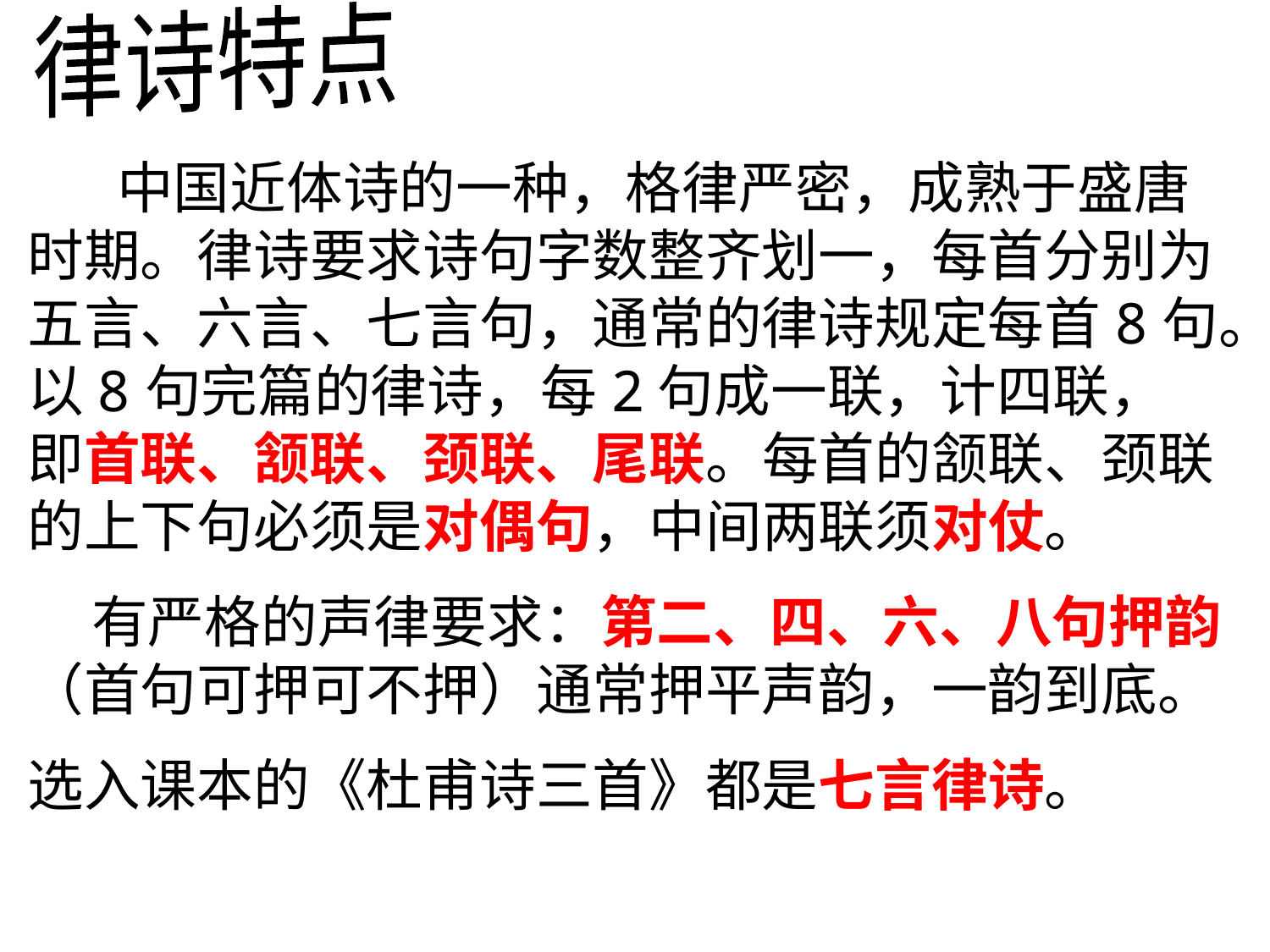

律诗特点
      中国近体诗的一种，格律严密，成熟于盛唐时期。律诗要求诗句字数整齐划一，每首分别为五言、六言、七言句，通常的律诗规定每首8句。以8句完篇的律诗，每2句成一联，计四联，即首联、颔联、颈联、尾联。每首的颔联、颈联的上下句必须是对偶句，中间两联须对仗。
    有严格的声律要求：第二、四、六、八句押韵（首句可押可不押）通常押平声韵，一韵到底。
选入课本的《杜甫诗三首》都是七言律诗。